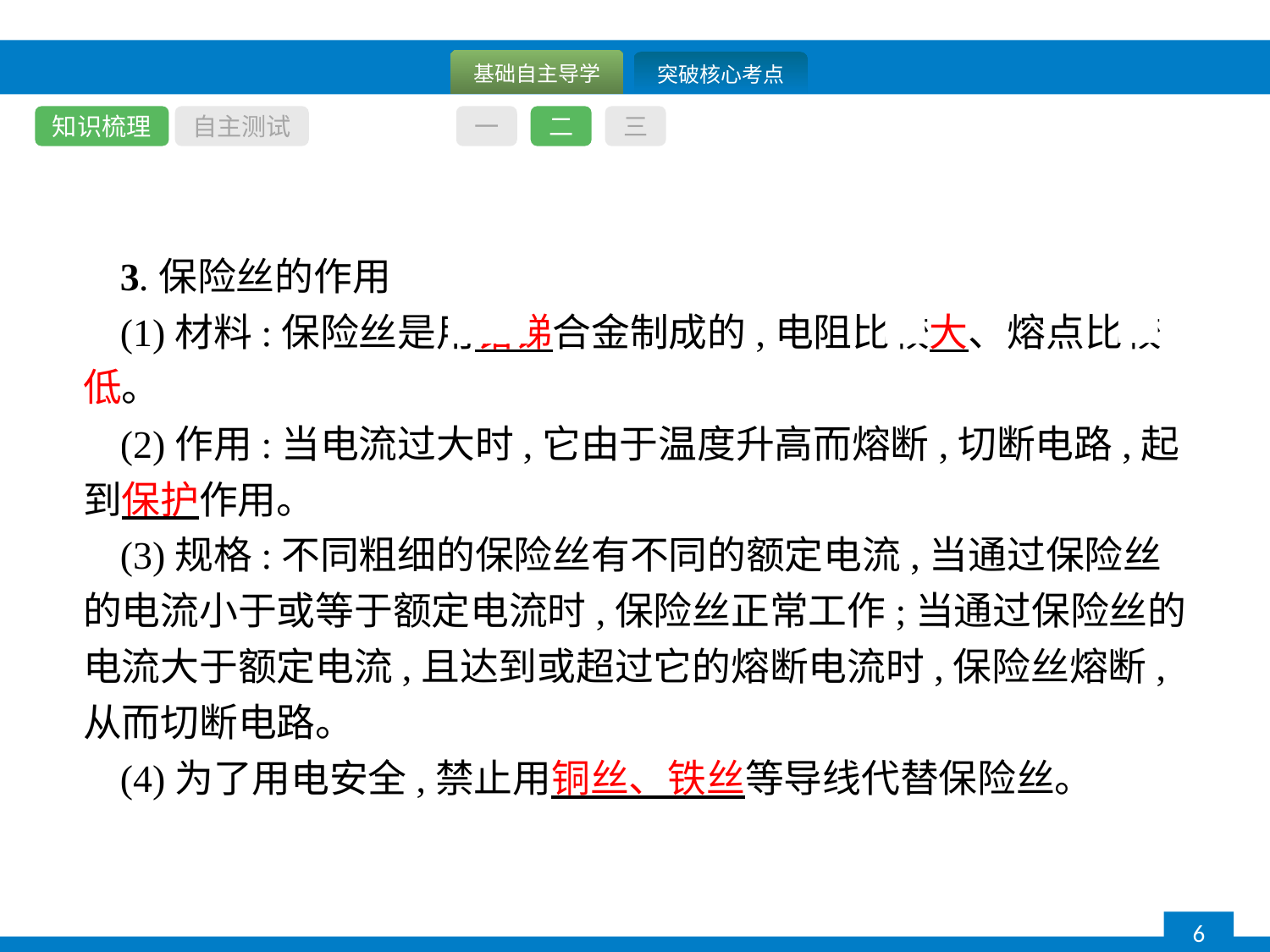

知识梳理
自主测试
一
二
三
3.保险丝的作用
(1)材料:保险丝是用铅锑合金制成的,电阻比较大、熔点比较低。
(2)作用:当电流过大时,它由于温度升高而熔断,切断电路,起到保护作用。
(3)规格:不同粗细的保险丝有不同的额定电流,当通过保险丝的电流小于或等于额定电流时,保险丝正常工作;当通过保险丝的电流大于额定电流,且达到或超过它的熔断电流时,保险丝熔断,从而切断电路。
(4)为了用电安全,禁止用铜丝、铁丝等导线代替保险丝。